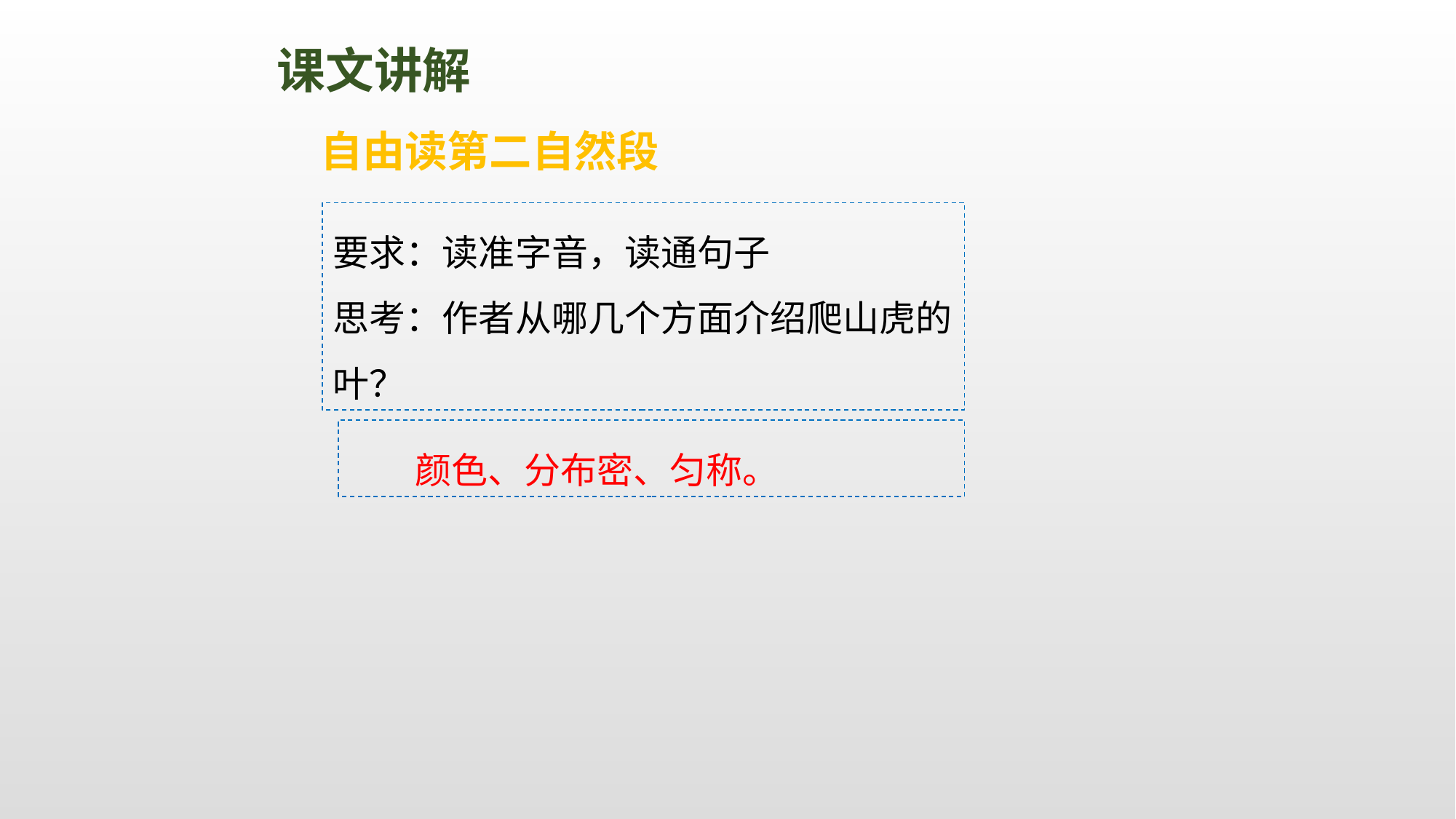

课文讲解
自由读第二自然段
要求：读准字音，读通句子
思考：作者从哪几个方面介绍爬山虎的叶？
       颜色、分布密、匀称。